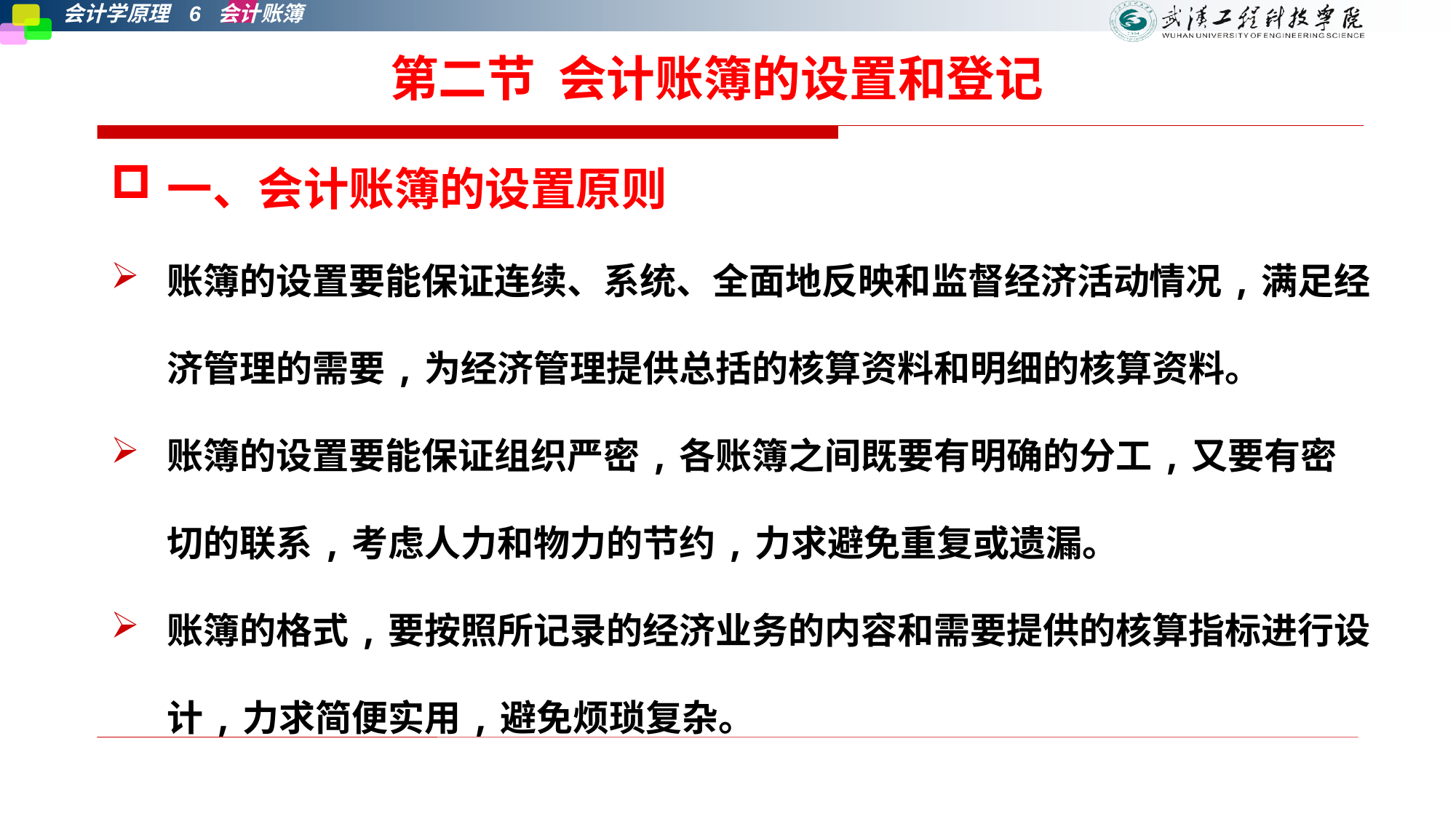

# 第二节  会计账簿的设置和登记
一、会计账簿的设置原则
账簿的设置要能保证连续、系统、全面地反映和监督经济活动情况,满足经济管理的需要,为经济管理提供总括的核算资料和明细的核算资料。
账簿的设置要能保证组织严密,各账簿之间既要有明确的分工,又要有密切的联系,考虑人力和物力的节约,力求避免重复或遗漏。
账簿的格式,要按照所记录的经济业务的内容和需要提供的核算指标进行设计,力求简便实用,避免烦琐复杂。